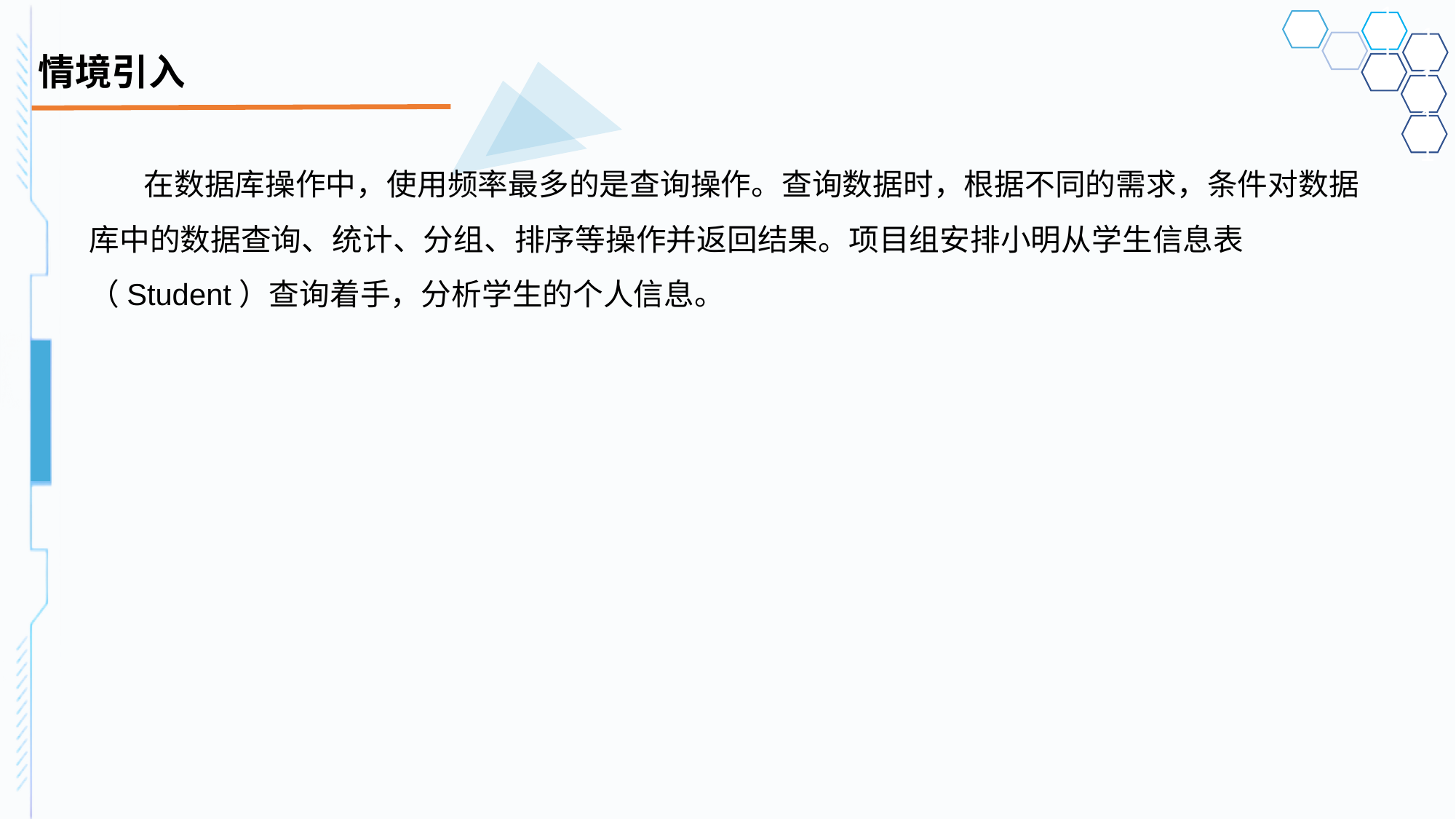

# 情境引入

在数据库操作中，使用频率最多的是查询操作。查询数据时，根据不同的需求，条件对数据库中的数据查询、统计、分组、排序等操作并返回结果。项目组安排小明从学生信息表（Student）查询着手，分析学生的个人信息。